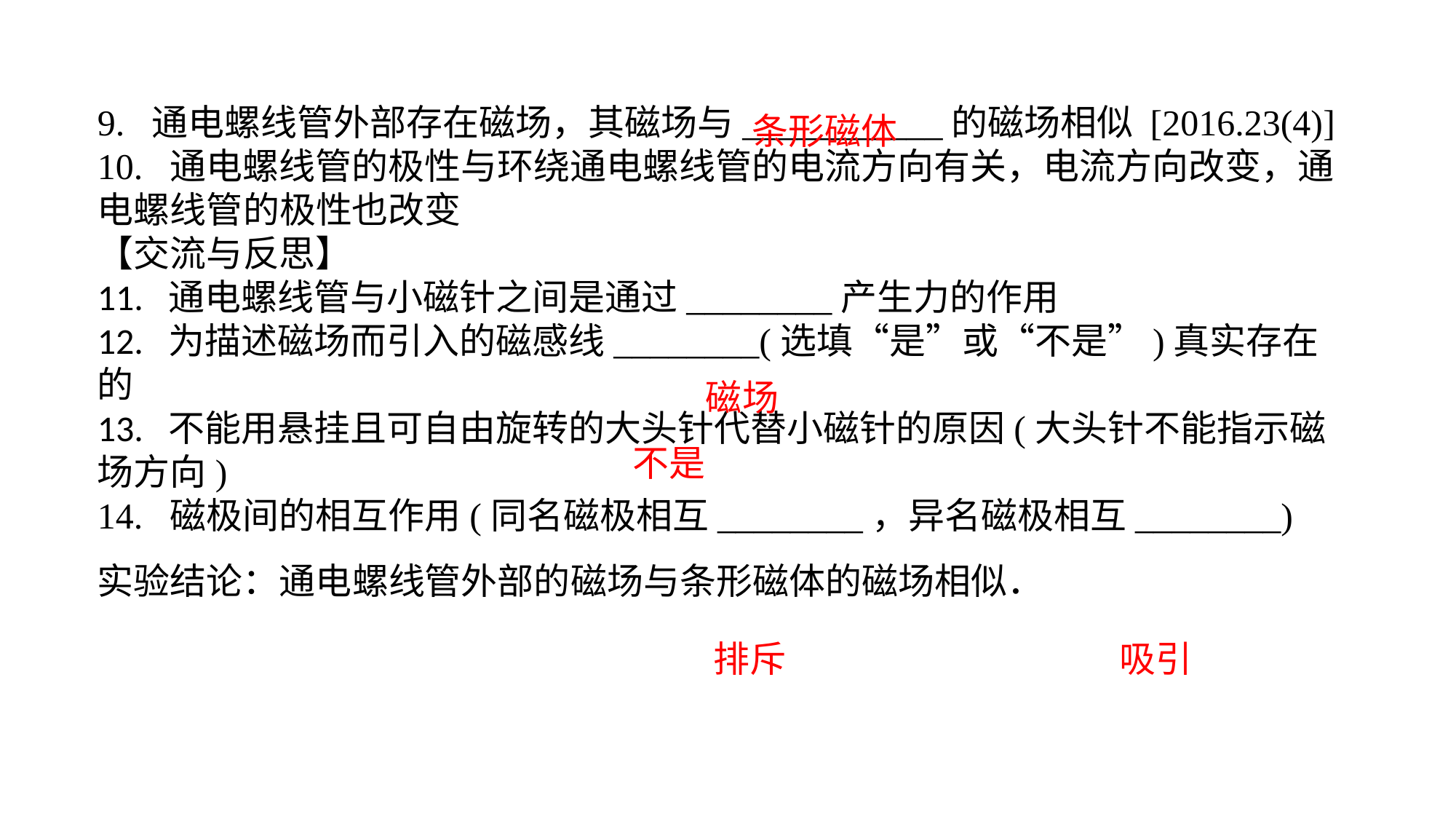

9.  通电螺线管外部存在磁场，其磁场与___________的磁场相似 [2016.23(4)]10.  通电螺线管的极性与环绕通电螺线管的电流方向有关，电流方向改变，通电螺线管的极性也改变【交流与反思】11.  通电螺线管与小磁针之间是通过________产生力的作用12.  为描述磁场而引入的磁感线________(选填“是”或“不是”)真实存在的13.  不能用悬挂且可自由旋转的大头针代替小磁针的原因(大头针不能指示磁场方向)14.  磁极间的相互作用(同名磁极相互________，异名磁极相互________)实验结论：通电螺线管外部的磁场与条形磁体的磁场相似．
条形磁体
磁场
不是
排斥
吸引